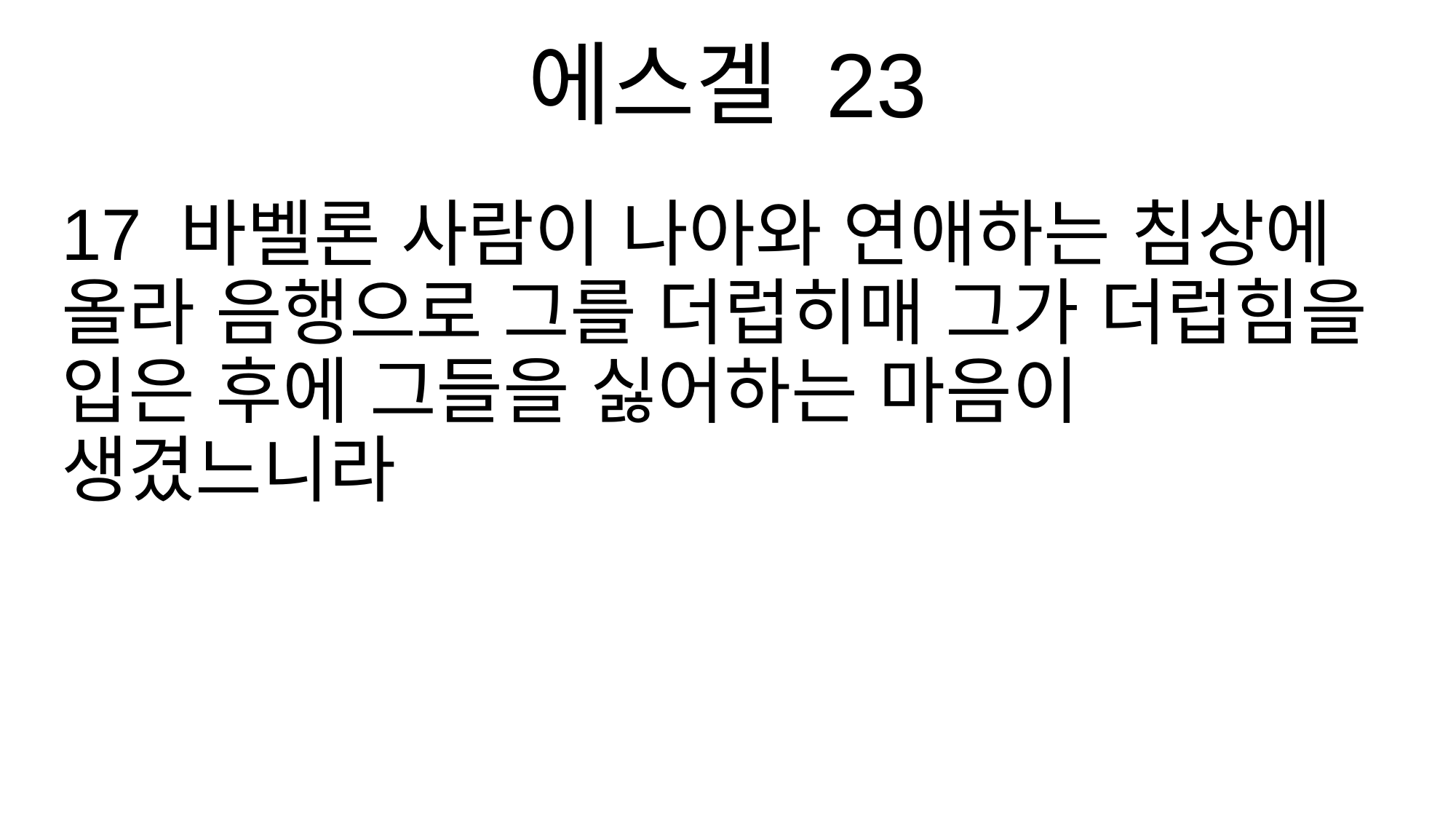

에스겔 23
17 바벨론 사람이 나아와 연애하는 침상에 올라 음행으로 그를 더럽히매 그가 더럽힘을 입은 후에 그들을 싫어하는 마음이 생겼느니라